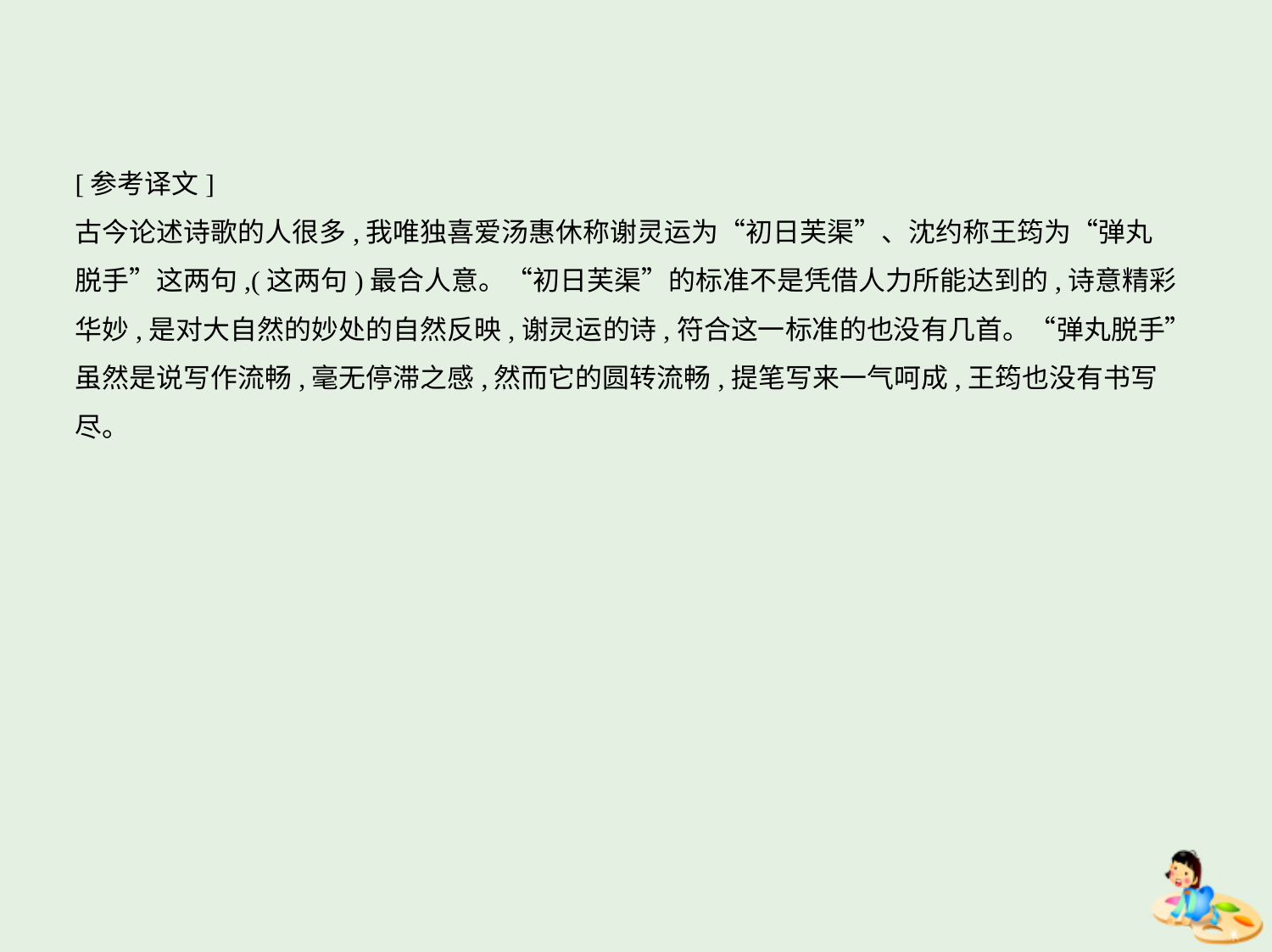

[参考译文]
古今论述诗歌的人很多,我唯独喜爱汤惠休称谢灵运为“初日芙渠”、沈约称王筠为“弹丸
脱手”这两句,(这两句)最合人意。“初日芙渠”的标准不是凭借人力所能达到的,诗意精彩
华妙,是对大自然的妙处的自然反映,谢灵运的诗,符合这一标准的也没有几首。“弹丸脱手”
虽然是说写作流畅,毫无停滞之感,然而它的圆转流畅,提笔写来一气呵成,王筠也没有书写尽。